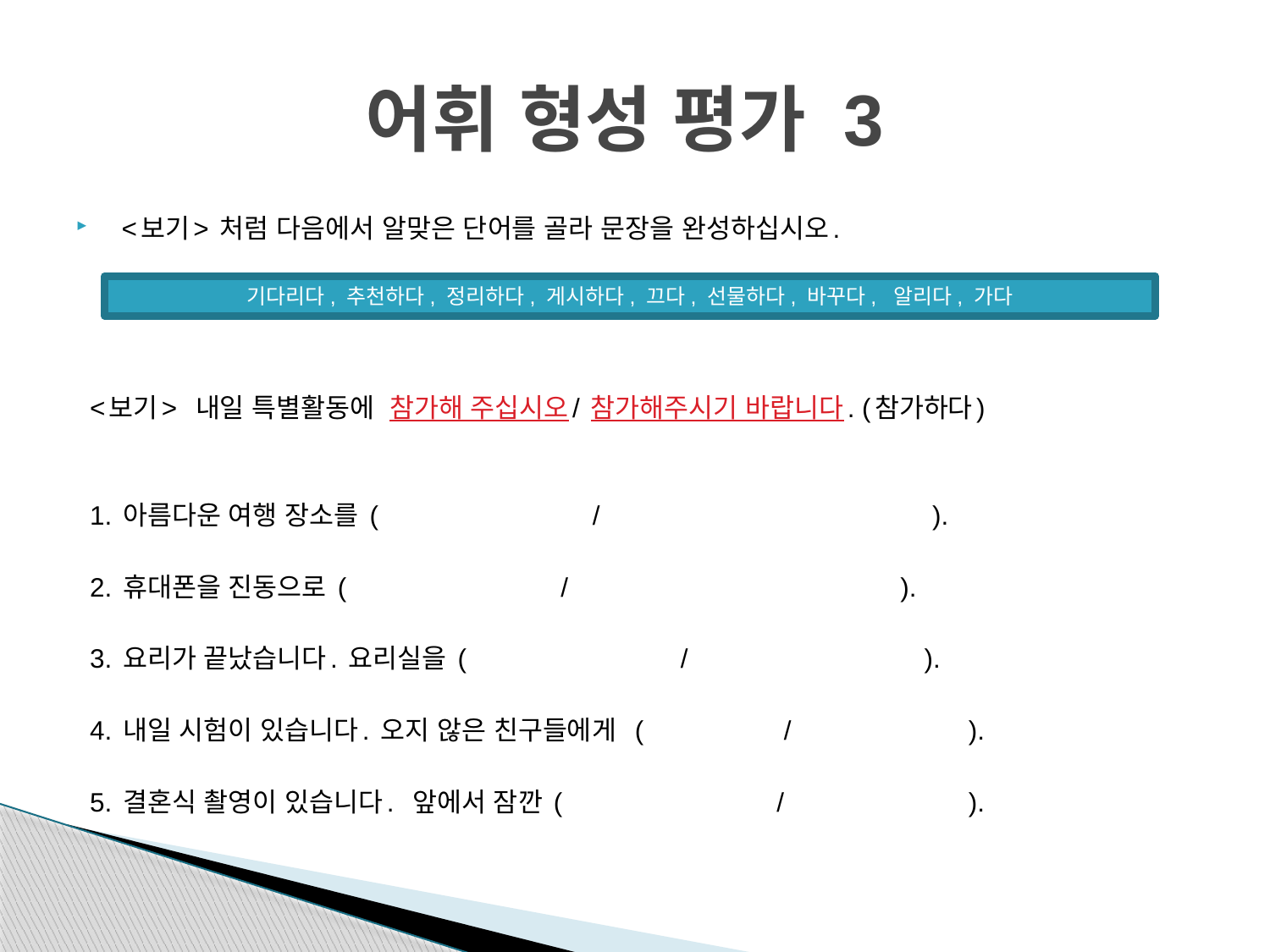

# 어휘 형성 평가 3
<보기> 처럼 다음에서 알맞은 단어를 골라 문장을 완성하십시오.

<보기>  내일 특별활동에  참가해 주십시오/ 참가해주시기 바랍니다. (참가하다)

1. 아름다운 여행 장소를 (                             /                                             ).

2. 휴대폰을 진동으로 (                             /                                             ).

3. 요리가 끝났습니다. 요리실을 (                             /                                ).

4. 내일 시험이 있습니다. 오지 않은 친구들에게  (                   /                        ).

5. 결혼식 촬영이 있습니다.  앞에서 잠깐 (                             /                         ).
기다리다, 추천하다, 정리하다, 게시하다, 끄다, 선물하다, 바꾸다,  알리다, 가다